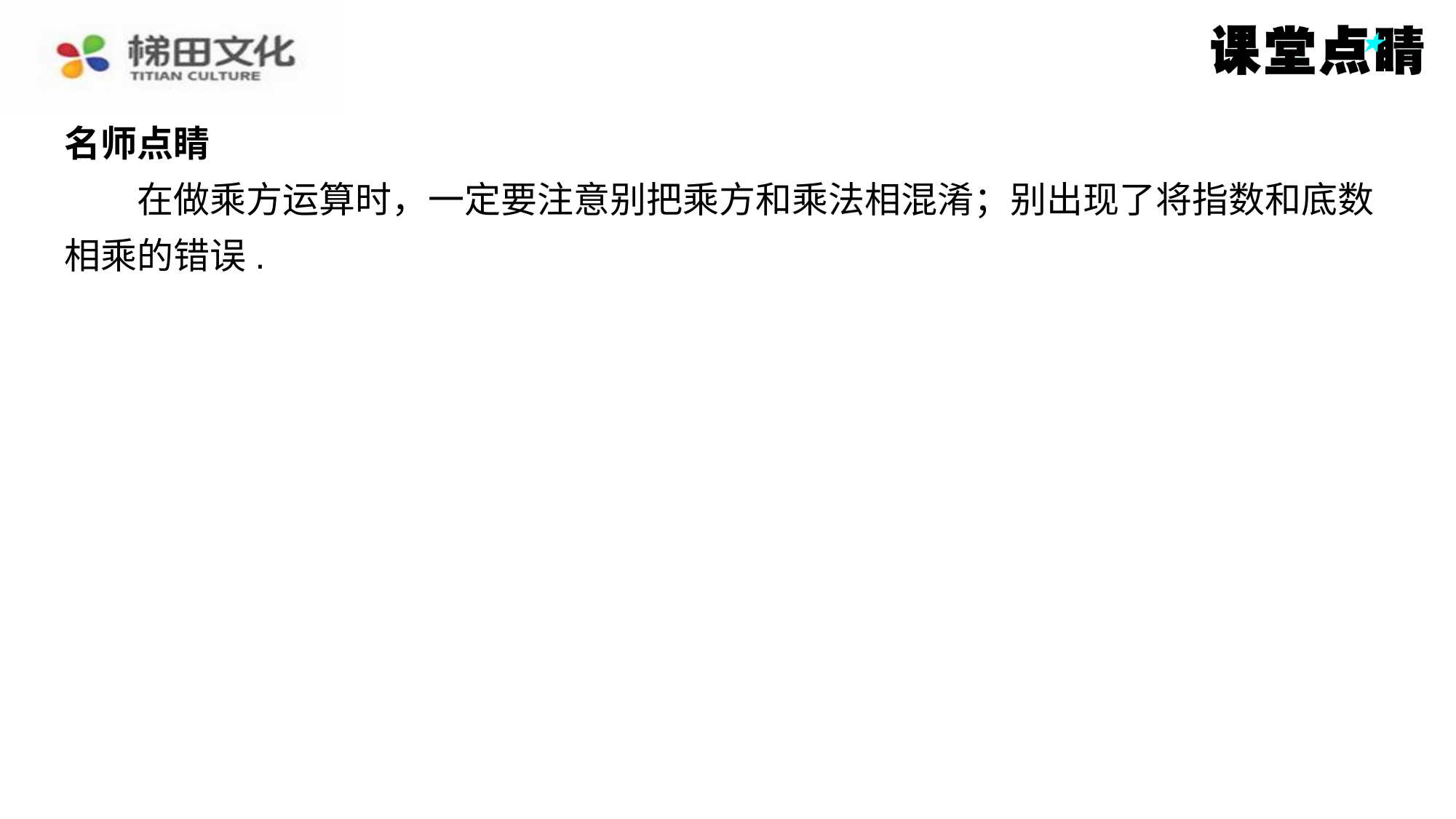

名师点睛
　　在做乘方运算时，一定要注意别把乘方和乘法相混淆；别出现了将指数和底数
相乘的错误.